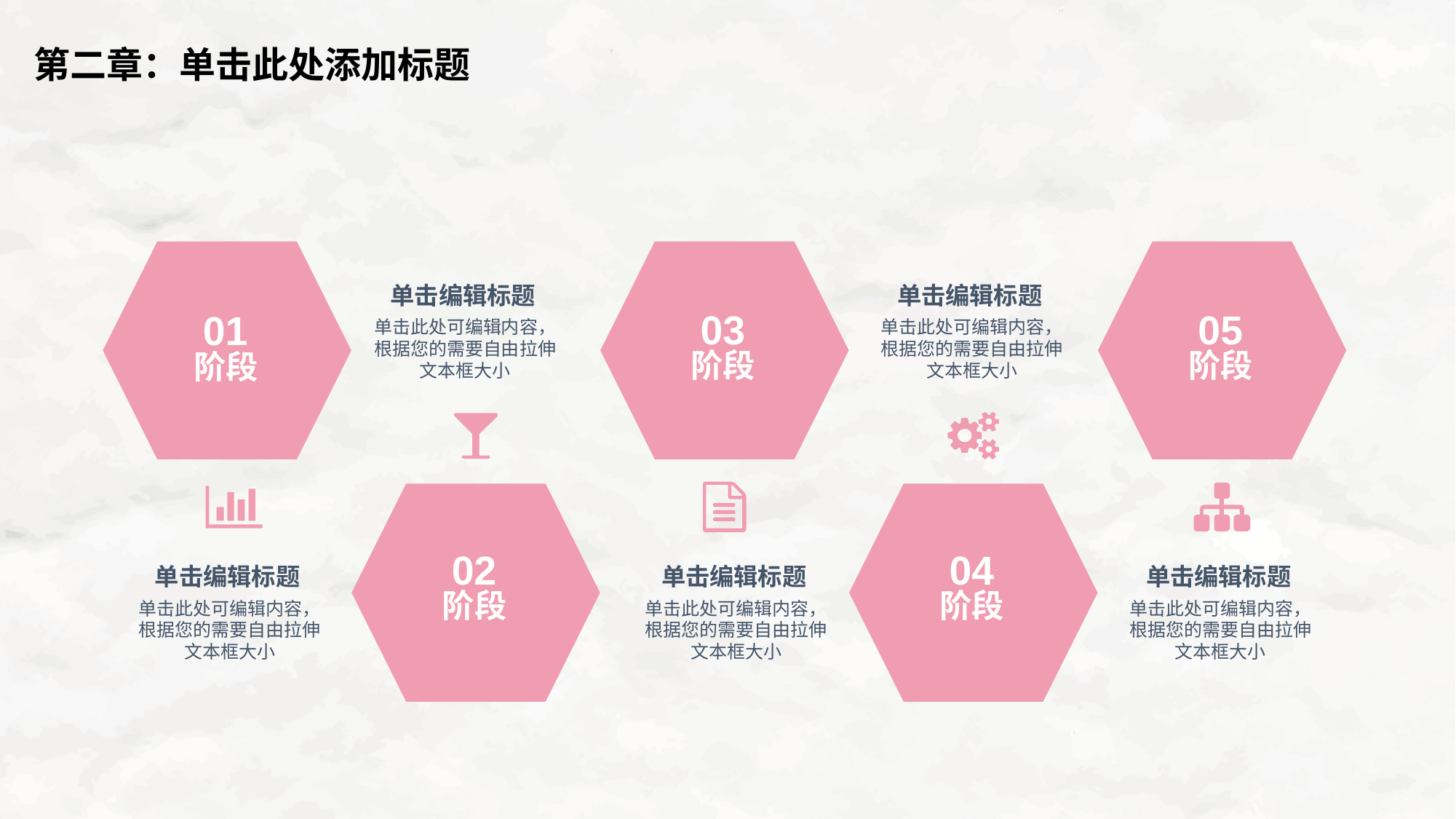

第二章：单击此处添加标题

单击编辑标题
单击编辑标题
03
05
01
单击此处可编辑内容，根据您的需要自由拉伸文本框大小
单击此处可编辑内容，根据您的需要自由拉伸文本框大小
阶段
阶段
阶段

02
04
单击编辑标题
单击编辑标题
单击编辑标题
阶段
阶段
单击此处可编辑内容，根据您的需要自由拉伸文本框大小
单击此处可编辑内容，根据您的需要自由拉伸文本框大小
单击此处可编辑内容，根据您的需要自由拉伸文本框大小